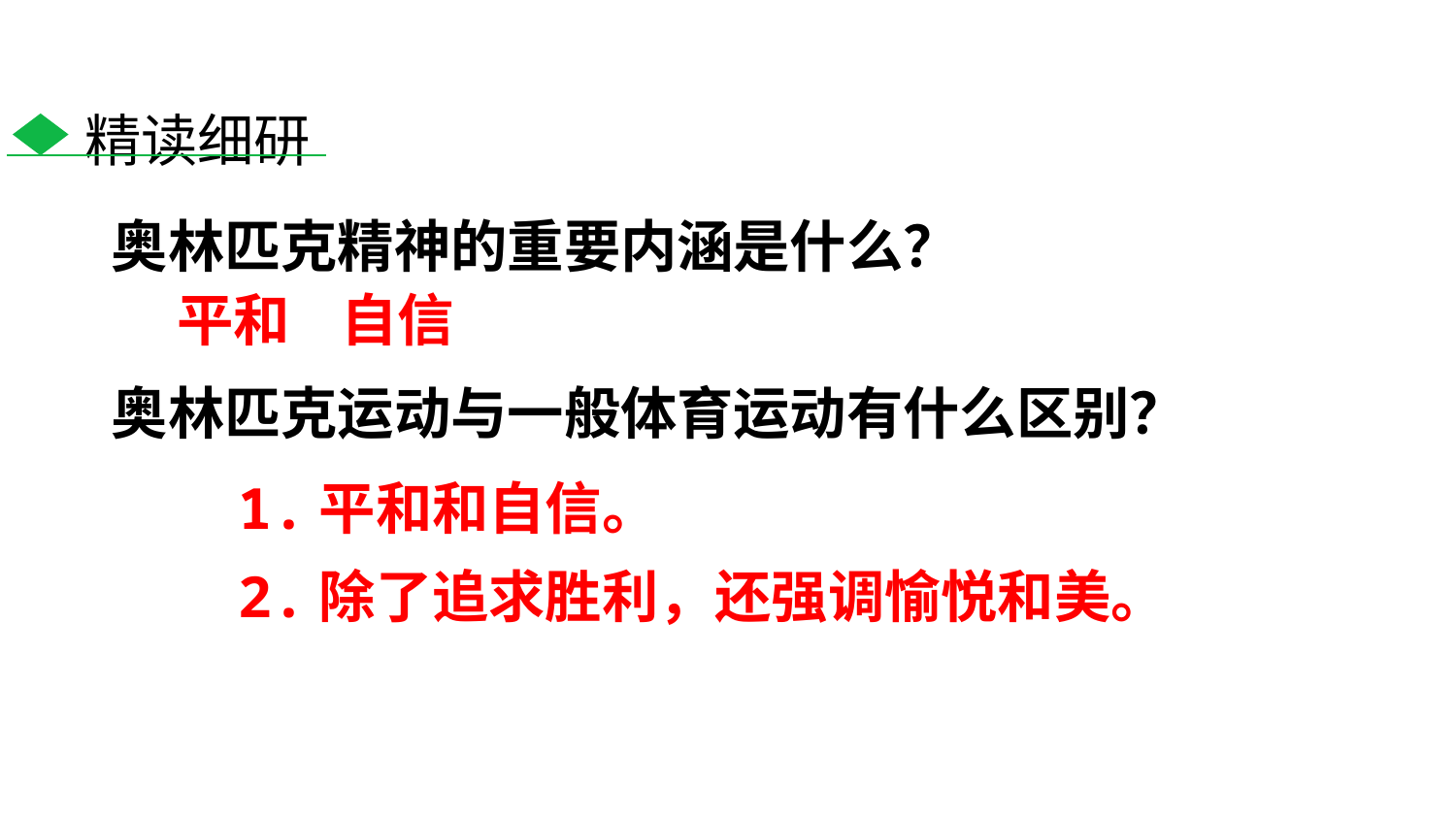

精读细研

奥林匹克精神的重要内涵是什么？
    平和    自信
奥林匹克运动与一般体育运动有什么区别？
1.平和和自信。
2.除了追求胜利，还强调愉悦和美。